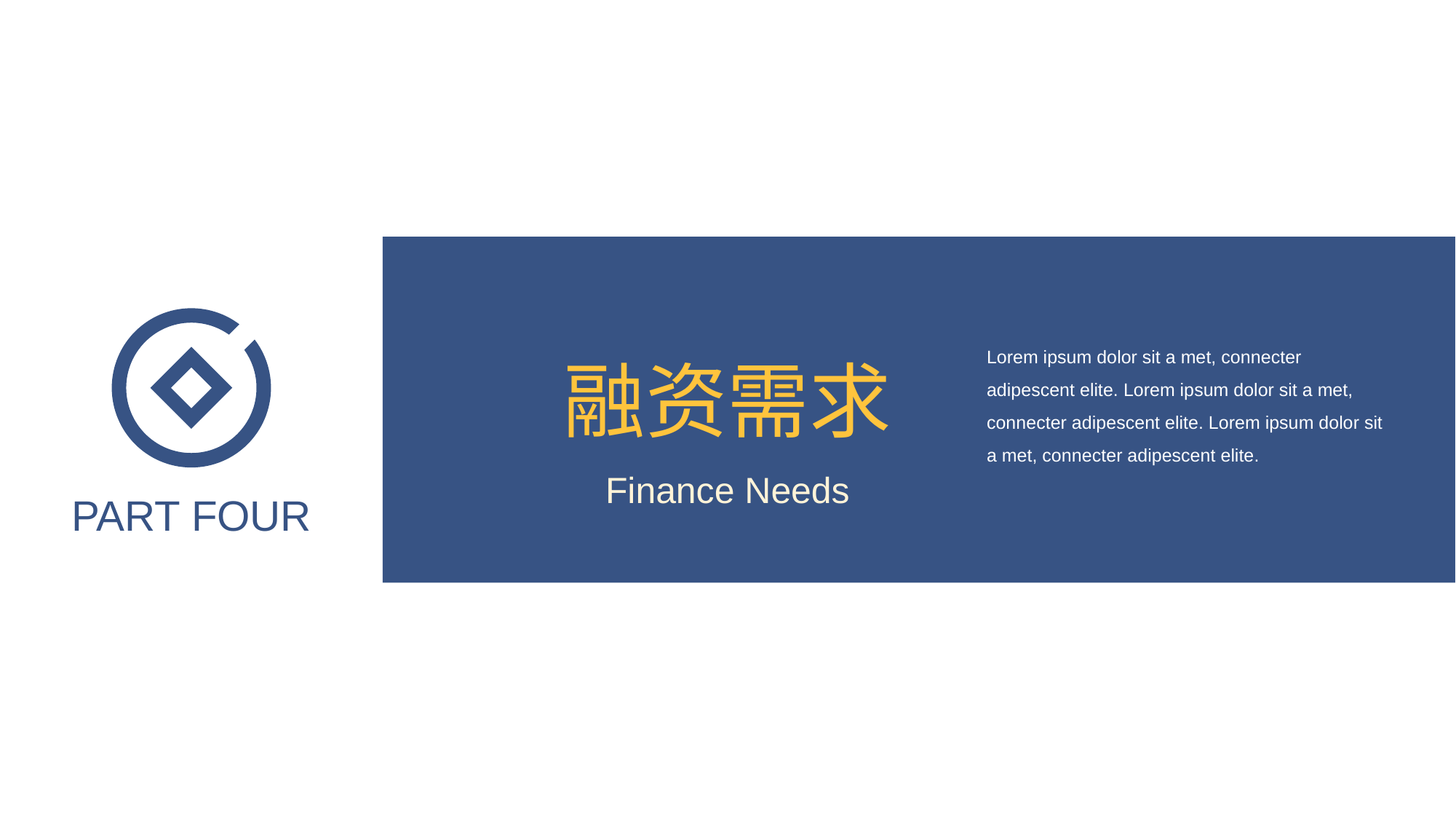

PART FOUR
Lorem ipsum dolor sit a met, connecter adipescent elite. Lorem ipsum dolor sit a met, connecter adipescent elite. Lorem ipsum dolor sit a met, connecter adipescent elite.
融资需求
Finance Needs